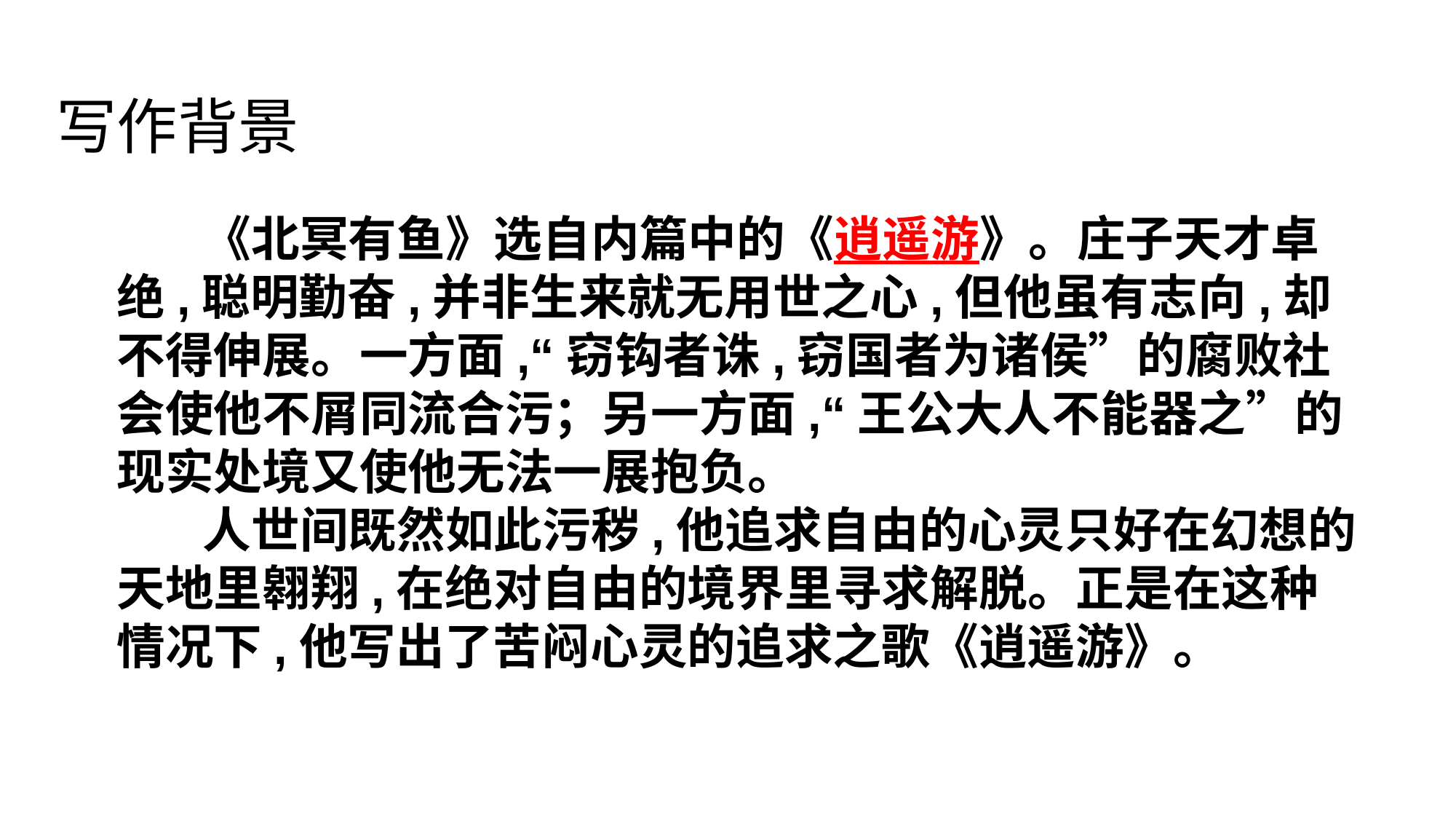

写作背景
《北冥有鱼》选自内篇中的《逍遥游》。庄子天才卓绝,聪明勤奋,并非生来就无用世之心,但他虽有志向,却不得伸展。一方面,“窃钩者诛,窃国者为诸侯”的腐败社会使他不屑同流合污；另一方面,“王公大人不能器之”的现实处境又使他无法一展抱负。
人世间既然如此污秽,他追求自由的心灵只好在幻想的天地里翱翔,在绝对自由的境界里寻求解脱。正是在这种情况下,他写出了苦闷心灵的追求之歌《逍遥游》。